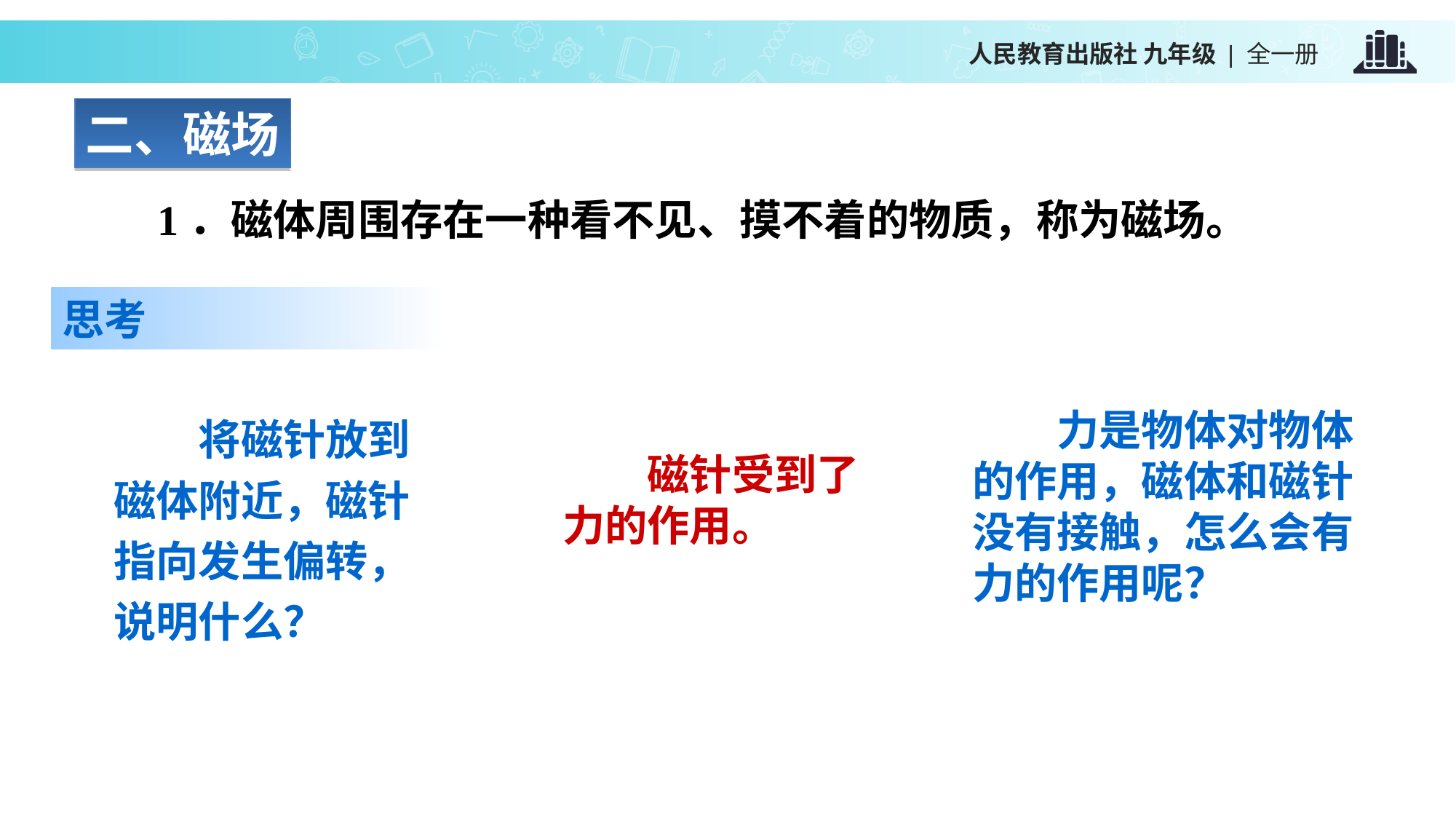

二、磁场
　　1．磁体周围存在一种看不见、摸不着的物质，称为磁场。
思考
　　将磁针放到磁体附近，磁针指向发生偏转，说明什么？
　　力是物体对物体的作用，磁体和磁针没有接触，怎么会有力的作用呢？
　　磁针受到了力的作用。